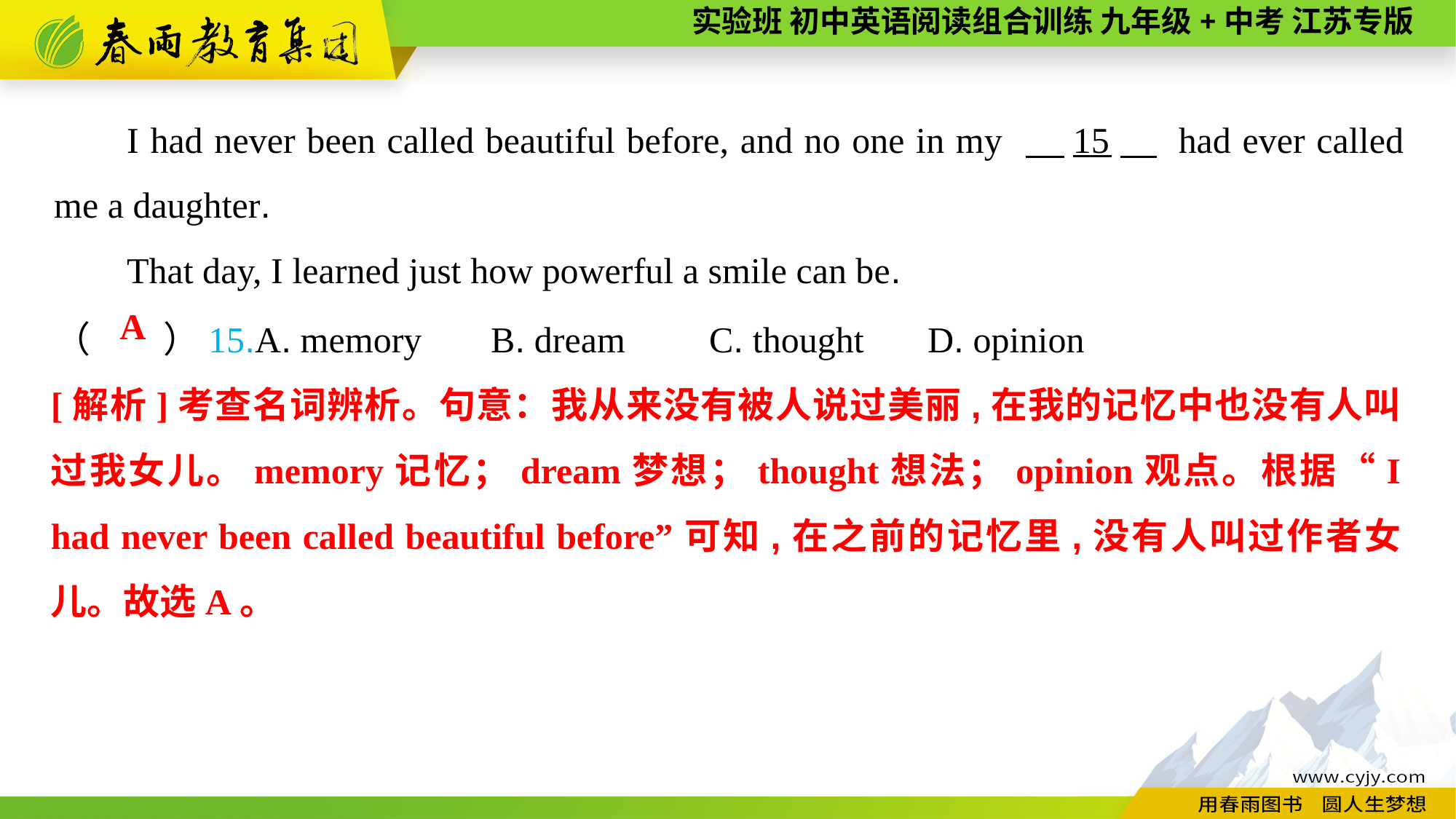

I had never been called beautiful before, and no one in my 　15　 had ever called me a daughter.
That day, I learned just how powerful a smile can be.
（　　）15.A. memory	B. dream	C. thought	D. opinion
A
[解析]考查名词辨析。句意：我从来没有被人说过美丽,在我的记忆中也没有人叫过我女儿。memory记忆；dream梦想；thought想法；opinion观点。根据“I had never been called beautiful before”可知,在之前的记忆里,没有人叫过作者女儿。故选A。